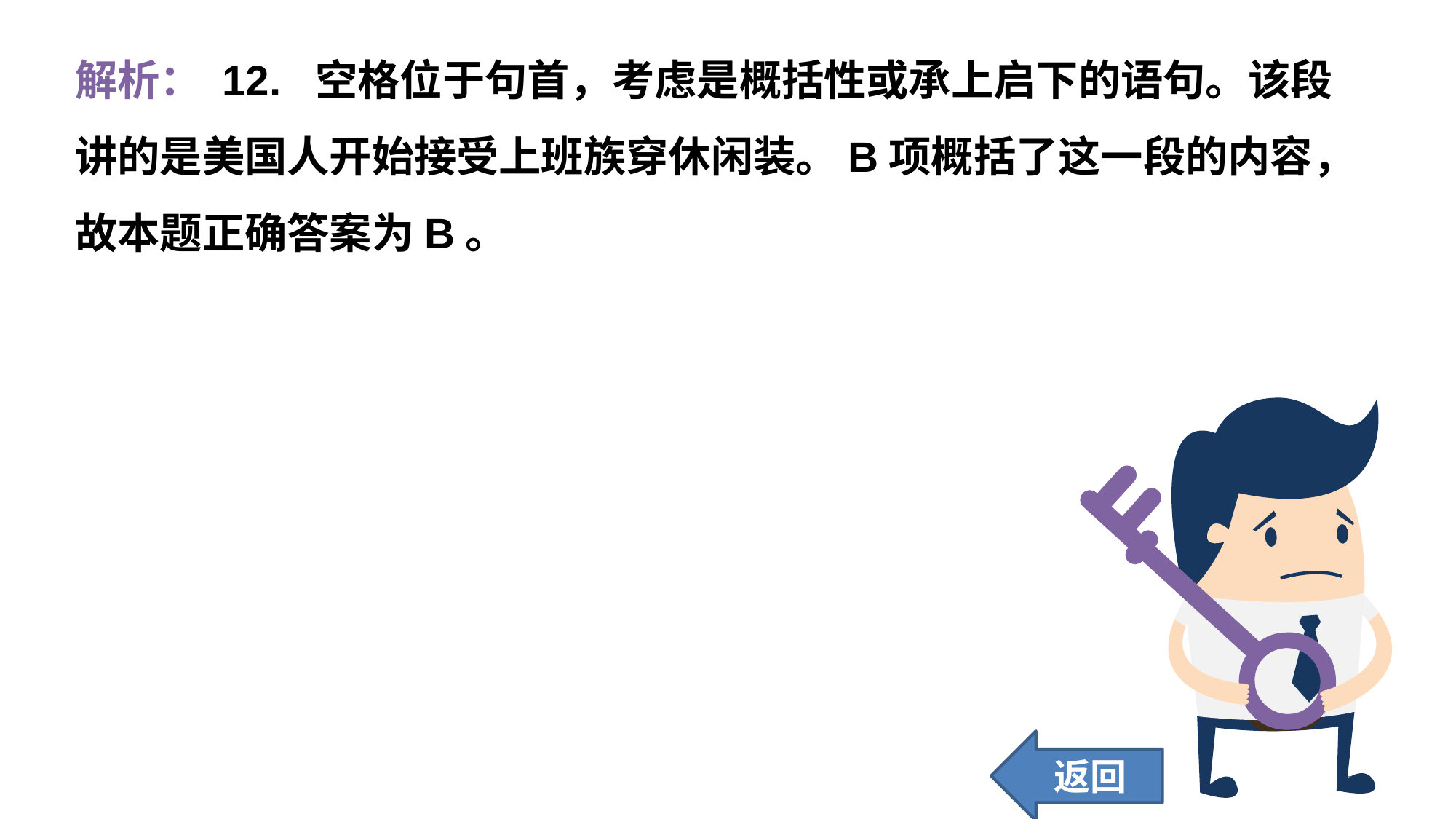

解析： 12. 	 空格位于句首，考虑是概括性或承上启下的语句。该段讲的是美国人开始接受上班族穿休闲装。B项概括了这一段的内容，故本题正确答案为B。

返回
208